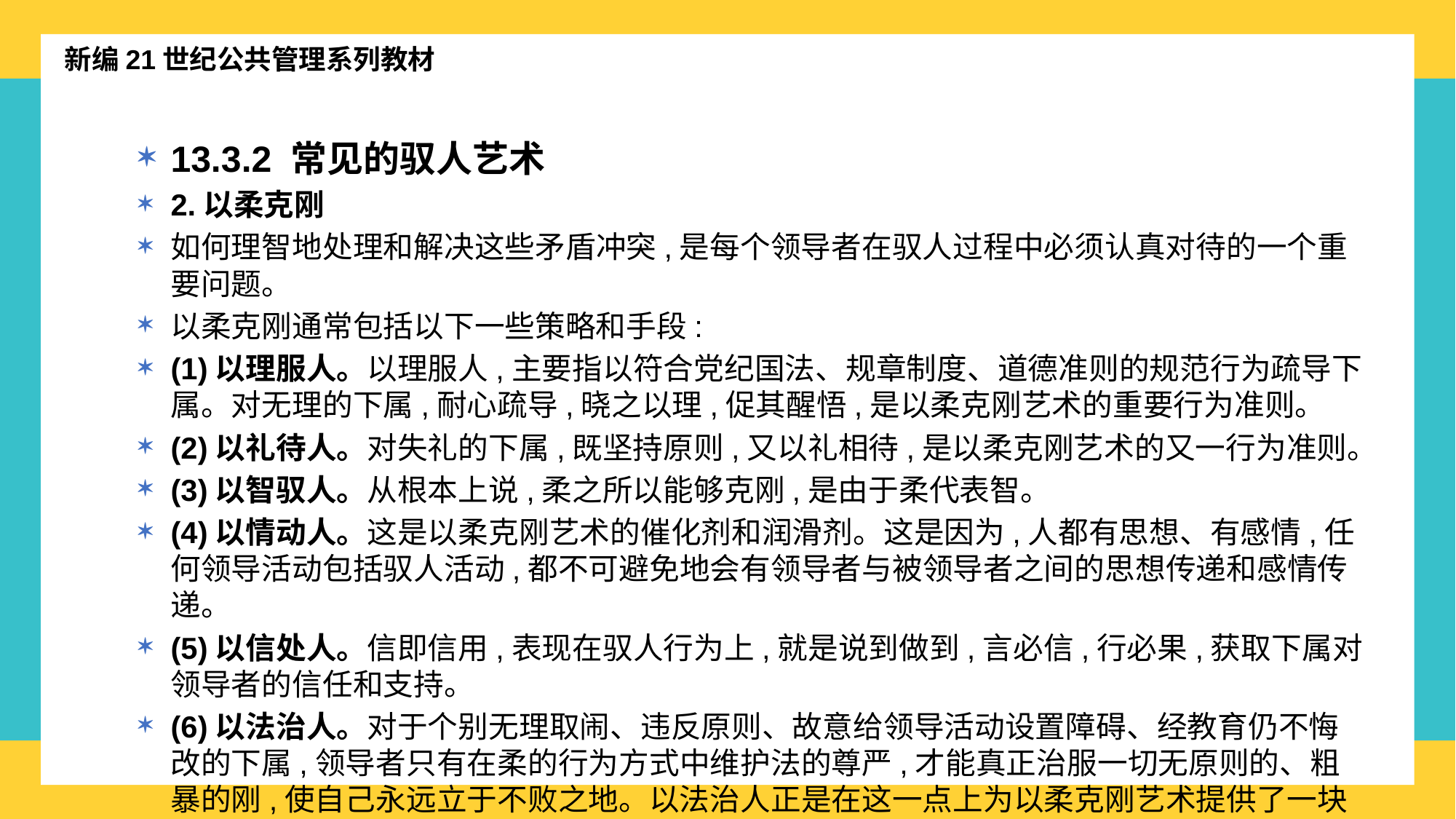

新编21世纪公共管理系列教材
13.3.2 常见的驭人艺术
2.以柔克刚
如何理智地处理和解决这些矛盾冲突,是每个领导者在驭人过程中必须认真对待的一个重要问题。
以柔克刚通常包括以下一些策略和手段:
(1)以理服人。以理服人,主要指以符合党纪国法、规章制度、道德准则的规范行为疏导下属。对无理的下属,耐心疏导,晓之以理,促其醒悟,是以柔克刚艺术的重要行为准则。
(2)以礼待人。对失礼的下属,既坚持原则,又以礼相待,是以柔克刚艺术的又一行为准则。
(3)以智驭人。从根本上说,柔之所以能够克刚,是由于柔代表智。
(4)以情动人。这是以柔克刚艺术的催化剂和润滑剂。这是因为,人都有思想、有感情,任何领导活动包括驭人活动,都不可避免地会有领导者与被领导者之间的思想传递和感情传递。
(5)以信处人。信即信用,表现在驭人行为上,就是说到做到,言必信,行必果,获取下属对领导者的信任和支持。
(6)以法治人。对于个别无理取闹、违反原则、故意给领导活动设置障碍、经教育仍不悔改的下属,领导者只有在柔的行为方式中维护法的尊严,才能真正治服一切无原则的、粗暴的刚,使自己永远立于不败之地。以法治人正是在这一点上为以柔克刚艺术提供了一块极其重要的基石。